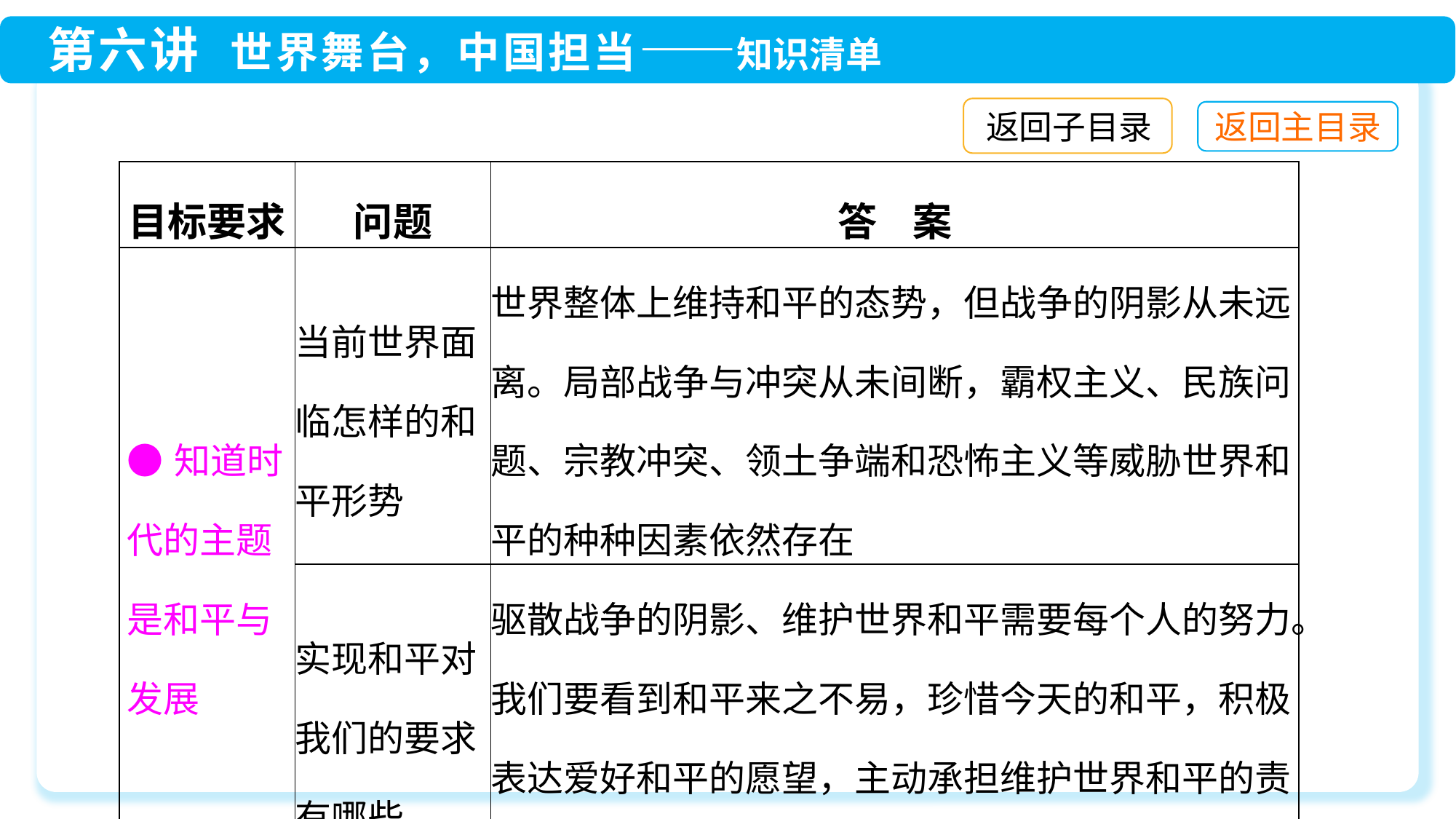

返回子目录
| 目标要求 | 问题 | 答 案 |
| --- | --- | --- |
| ●知道时代的主题是和平与发展 | 当前世界面临怎样的和平形势 | 世界整体上维持和平的态势，但战争的阴影从未远离。局部战争与冲突从未间断，霸权主义、民族问题、宗教冲突、领土争端和恐怖主义等威胁世界和平的种种因素依然存在 |
|  | 实现和平对我们的要求有哪些 | 驱散战争的阴影、维护世界和平需要每个人的努力。我们要看到和平来之不易，珍惜今天的和平，积极表达爱好和平的愿望，主动承担维护世界和平的责任，为维护世界和平作出贡献 |